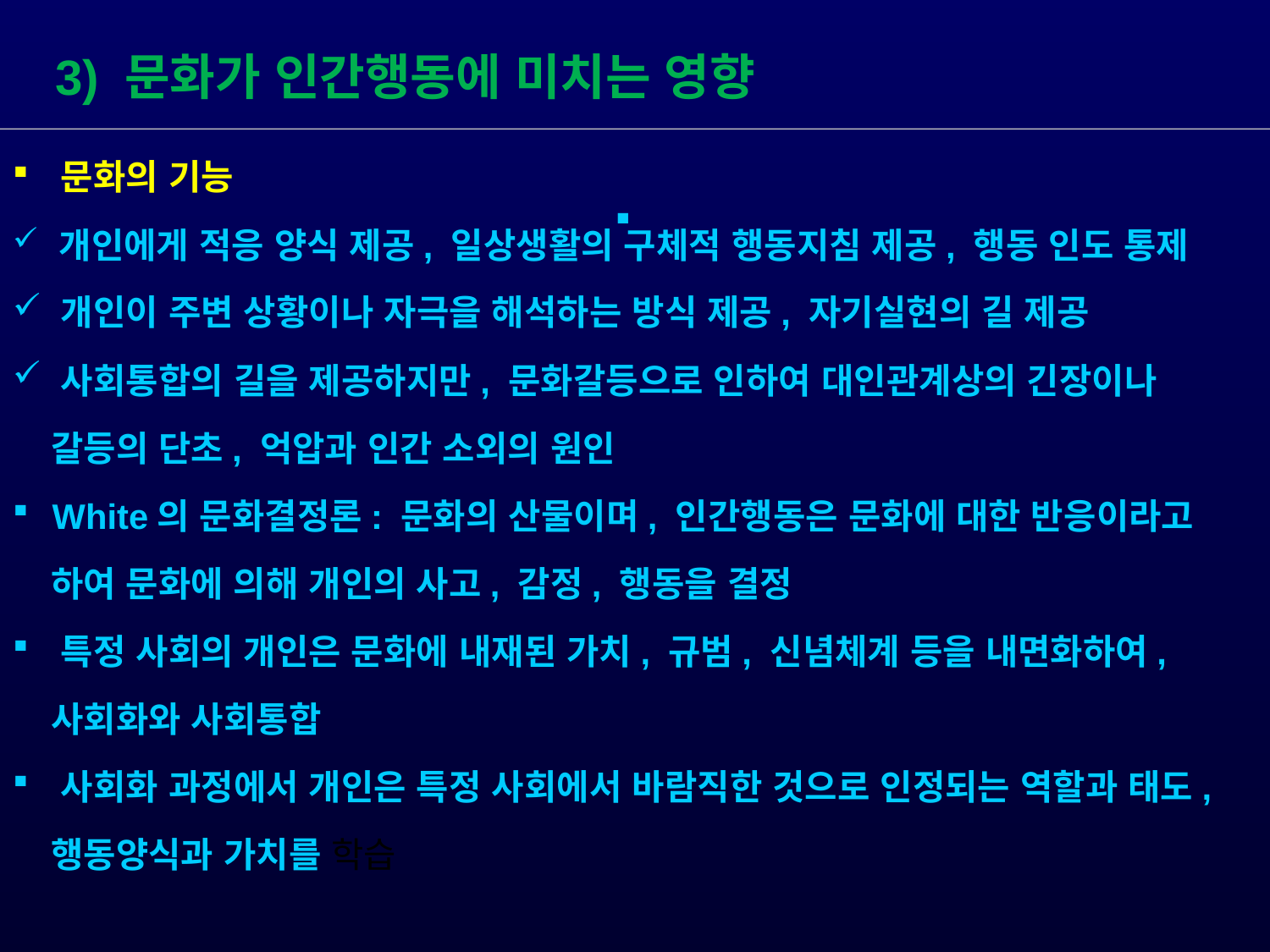

3) 문화가 인간행동에 미치는 영향

 문화의 기능
 개인에게 적응 양식 제공, 일상생활의 구체적 행동지침 제공, 행동 인도 통제
 개인이 주변 상황이나 자극을 해석하는 방식 제공, 자기실현의 길 제공
 사회통합의 길을 제공하지만, 문화갈등으로 인하여 대인관계상의 긴장이나
   갈등의 단초, 억압과 인간 소외의 원인
 White의 문화결정론: 문화의 산물이며, 인간행동은 문화에 대한 반응이라고
   하여 문화에 의해 개인의 사고, 감정, 행동을 결정
 특정 사회의 개인은 문화에 내재된 가치, 규범, 신념체계 등을 내면화하여,
   사회화와 사회통합
 사회화 과정에서 개인은 특정 사회에서 바람직한 것으로 인정되는 역할과 태도,
   행동양식과 가치를 학습